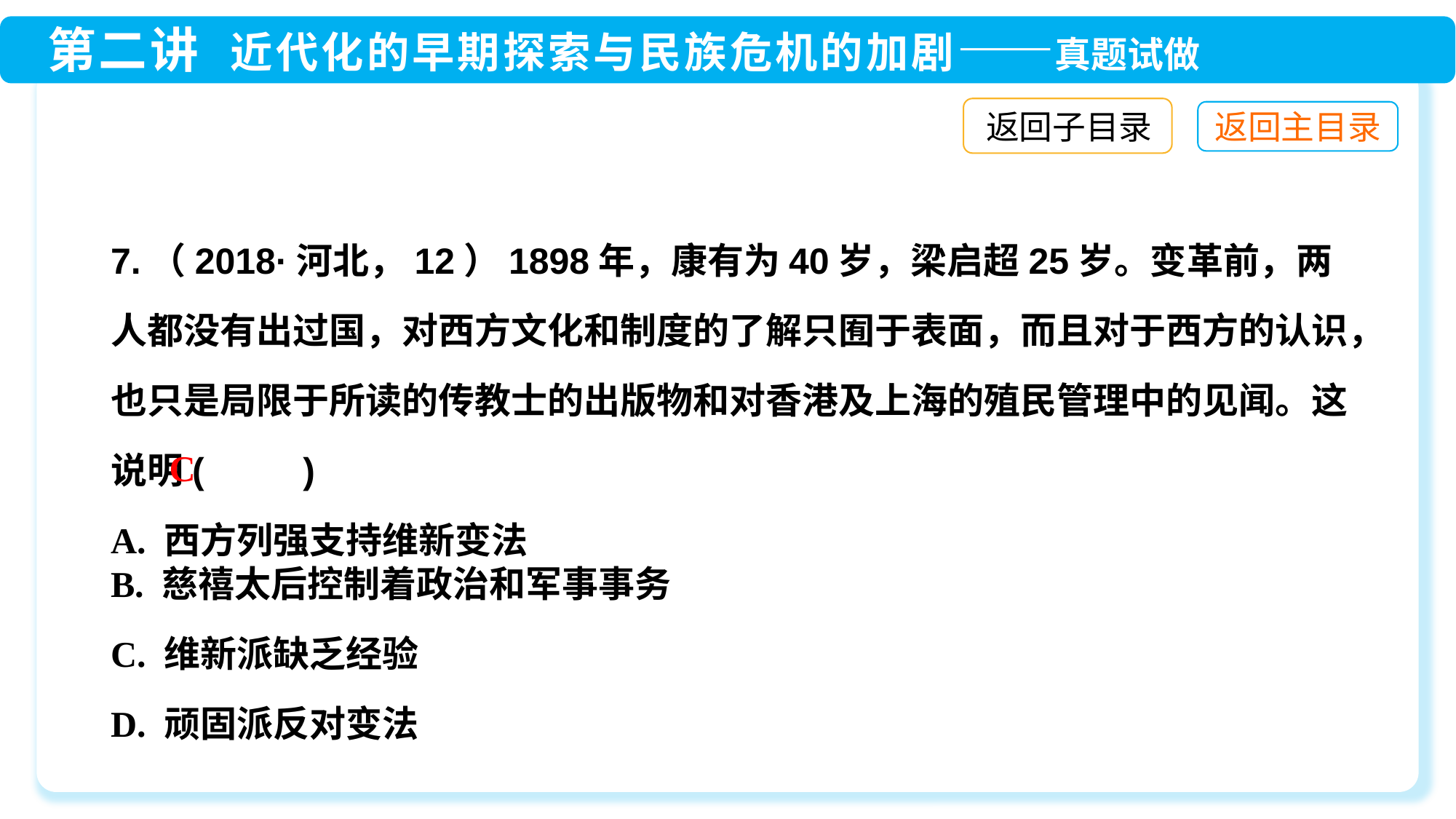

返回子目录
7.（2018·河北，12）1898年，康有为40岁，梁启超25岁。变革前，两人都没有出过国，对西方文化和制度的了解只囿于表面，而且对于西方的认识，也只是局限于所读的传教士的出版物和对香港及上海的殖民管理中的见闻。这说明(　 　)
A. 西方列强支持维新变法
B. 慈禧太后控制着政治和军事事务
C. 维新派缺乏经验
D. 顽固派反对变法
C